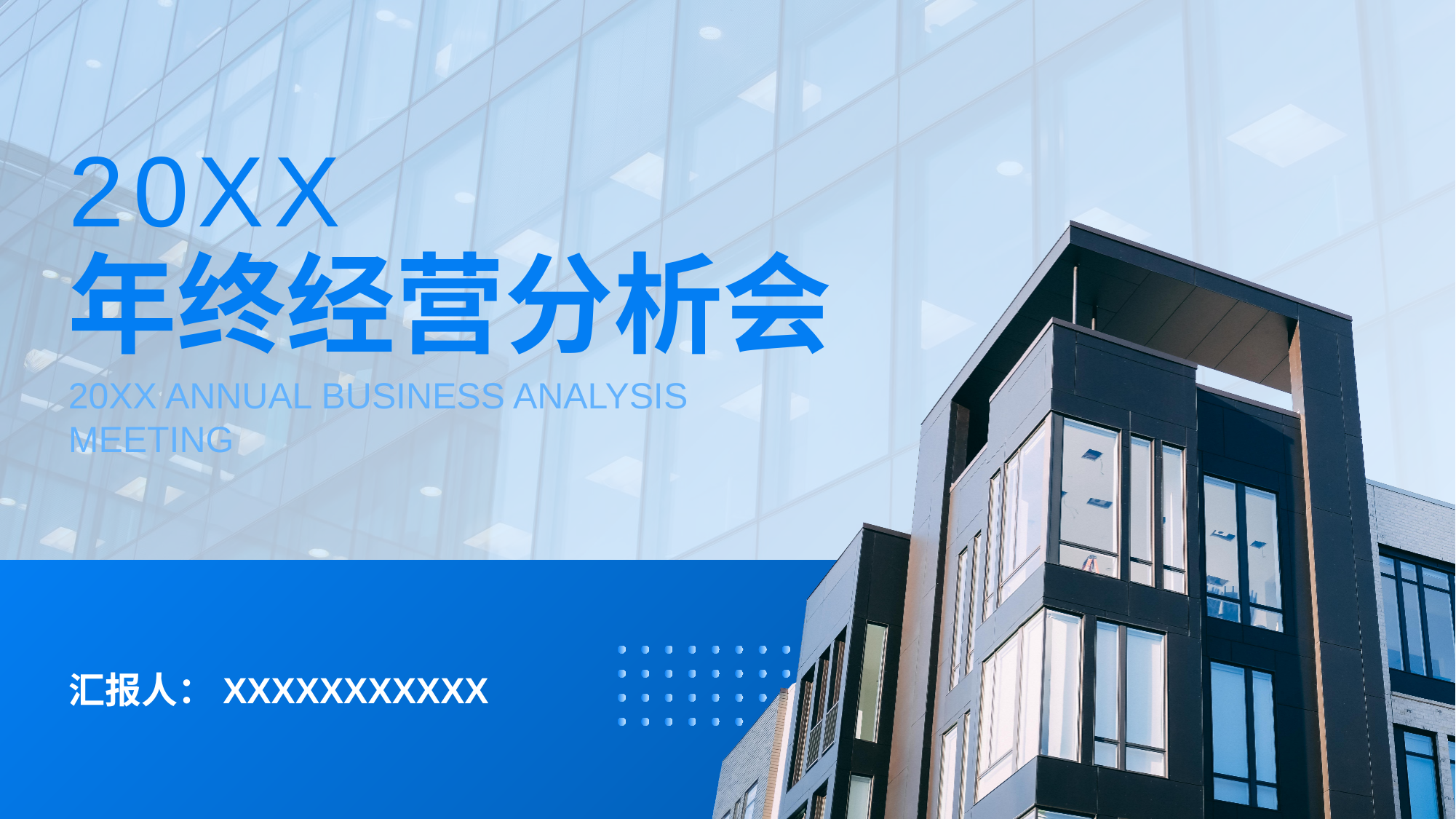

20XX
年终经营分析会
20XX ANNUAL BUSINESS ANALYSIS MEETING
汇报人：XXXXXXXXXXX